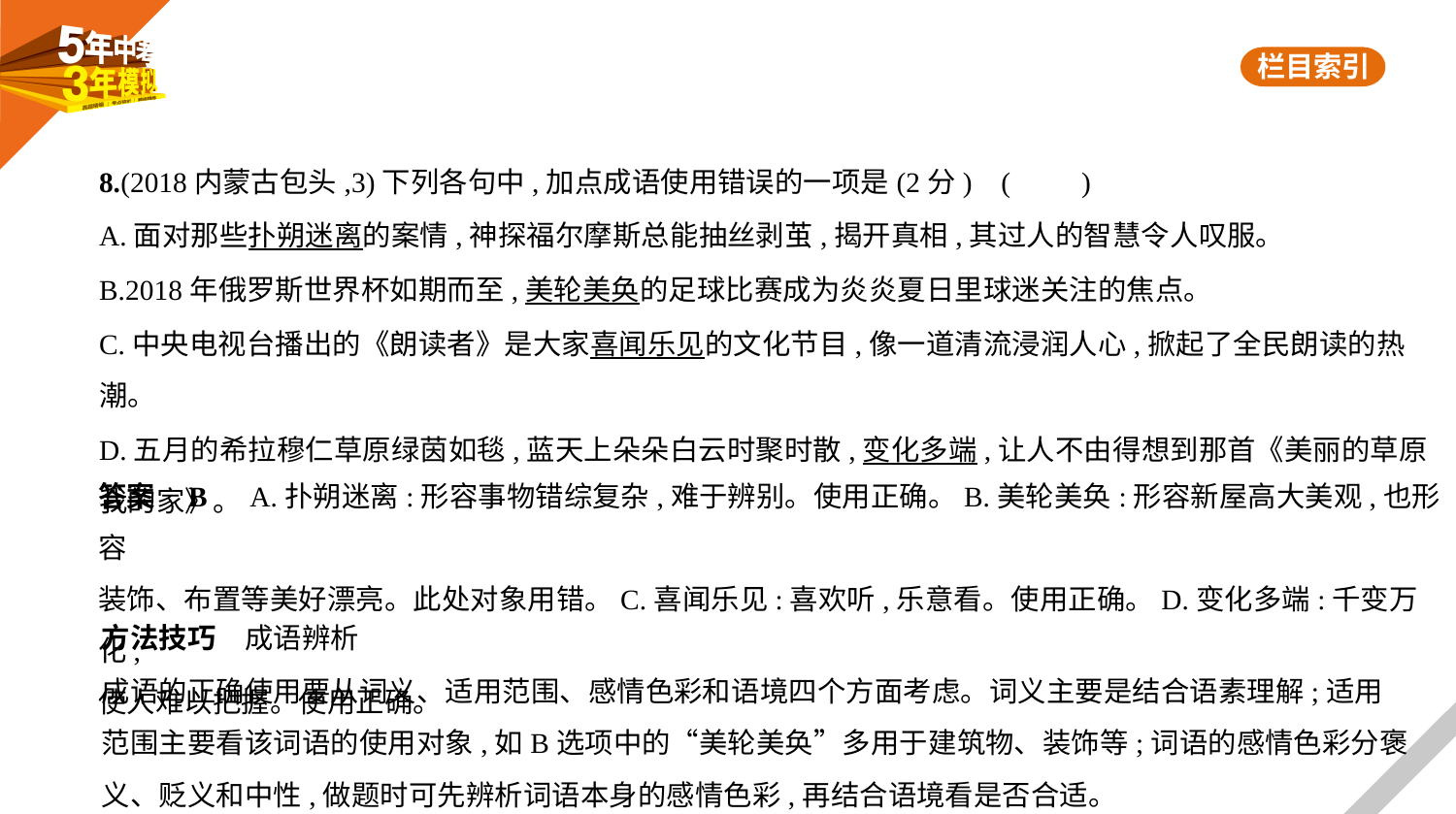

8.(2018内蒙古包头,3)下列各句中,加点成语使用错误的一项是(2分) (　　)
A.面对那些扑朔迷离的案情,神探福尔摩斯总能抽丝剥茧,揭开真相,其过人的智慧令人叹服。
B.2018年俄罗斯世界杯如期而至,美轮美奂的足球比赛成为炎炎夏日里球迷关注的焦点。
C.中央电视台播出的《朗读者》是大家喜闻乐见的文化节目,像一道清流浸润人心,掀起了全民朗读的热潮。
D.五月的希拉穆仁草原绿茵如毯,蓝天上朵朵白云时聚时散,变化多端,让人不由得想到那首《美丽的草原
我的家》。
答案    B　A.扑朔迷离:形容事物错综复杂,难于辨别。使用正确。B.美轮美奂:形容新屋高大美观,也形容
装饰、布置等美好漂亮。此处对象用错。C.喜闻乐见:喜欢听,乐意看。使用正确。D.变化多端:千变万化,
使人难以把握。使用正确。
方法技巧　成语辨析
成语的正确使用要从词义、适用范围、感情色彩和语境四个方面考虑。词义主要是结合语素理解;适用
范围主要看该词语的使用对象,如B选项中的“美轮美奂”多用于建筑物、装饰等;词语的感情色彩分褒
义、贬义和中性,做题时可先辨析词语本身的感情色彩,再结合语境看是否合适。